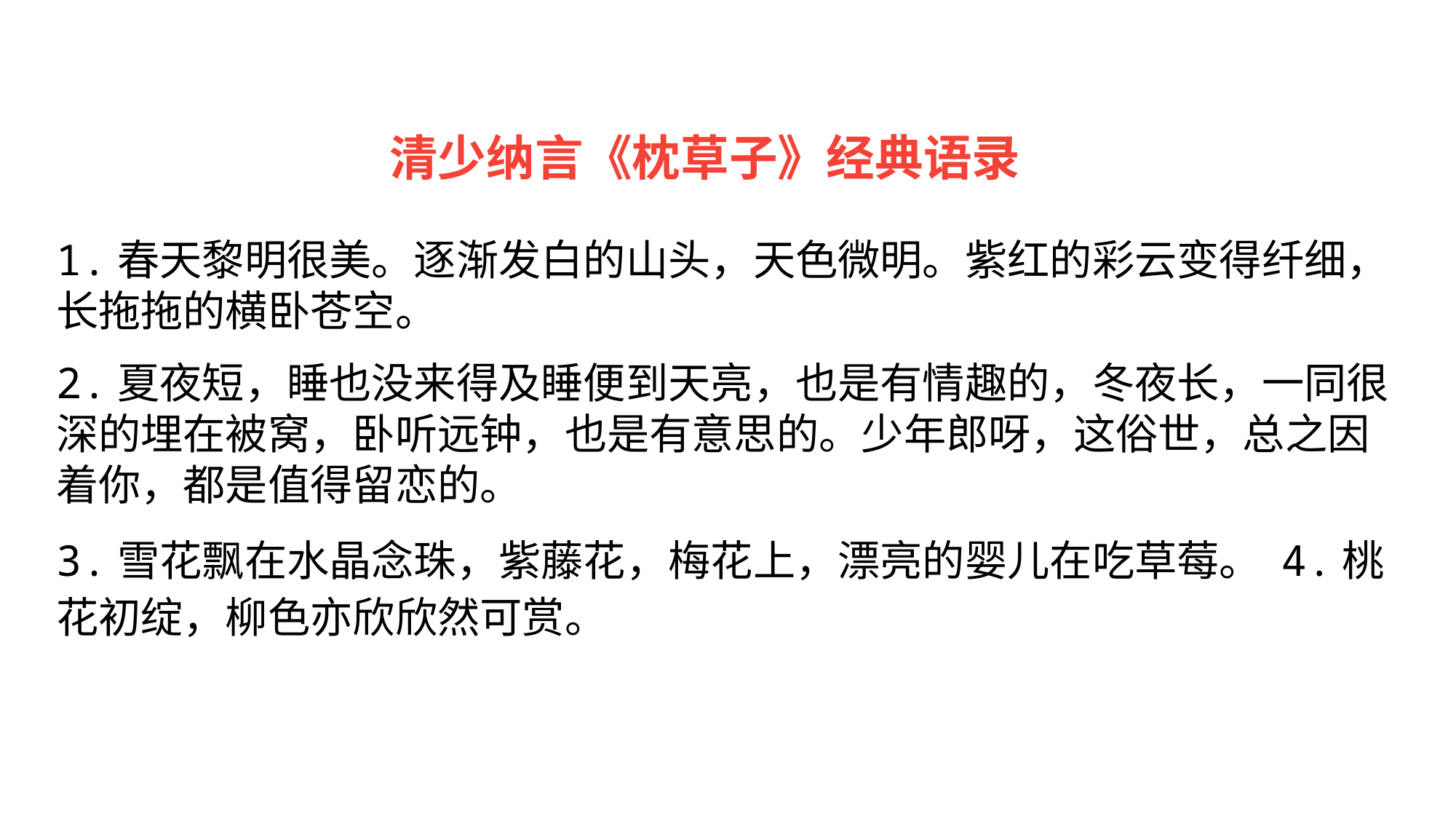

清少纳言《枕草子》经典语录
1.春天黎明很美。逐渐发白的山头，天色微明。紫红的彩云变得纤细，长拖拖的横卧苍空。
2.夏夜短，睡也没来得及睡便到天亮，也是有情趣的，冬夜长，一同很深的埋在被窝，卧听远钟，也是有意思的。少年郎呀，这俗世，总之因着你，都是值得留恋的。
3.雪花飘在水晶念珠，紫藤花，梅花上，漂亮的婴儿在吃草莓。 4.桃花初绽，柳色亦欣欣然可赏。